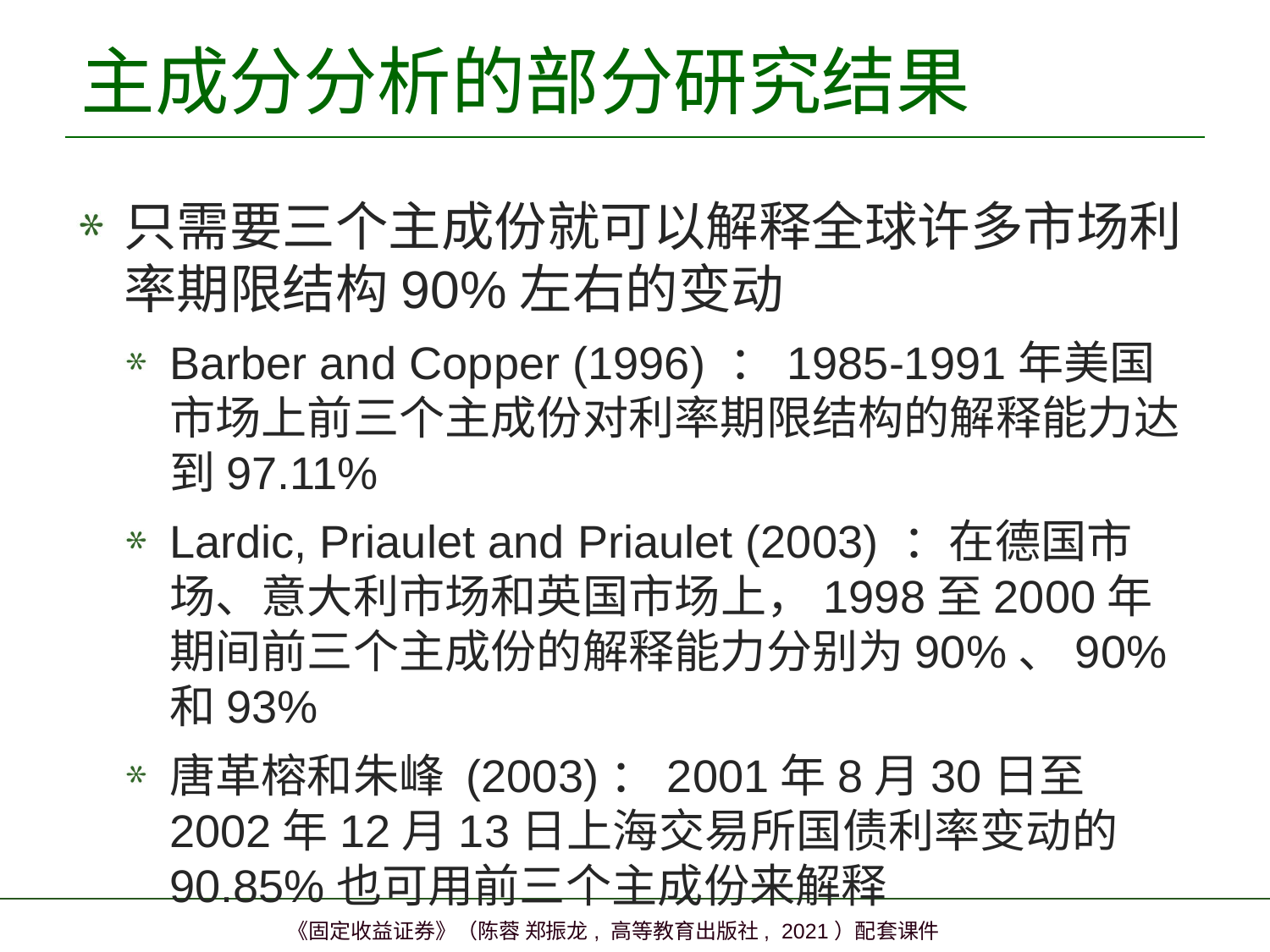

# 主成分分析的部分研究结果
只需要三个主成份就可以解释全球许多市场利率期限结构90%左右的变动
Barber and Copper (1996) ：1985-1991年美国市场上前三个主成份对利率期限结构的解释能力达到97.11%
Lardic, Priaulet and Priaulet (2003) ：在德国市场、意大利市场和英国市场上，1998至2000年期间前三个主成份的解释能力分别为90%、90%和93%
唐革榕和朱峰 (2003)：2001年8月30日至2002年12月13日上海交易所国债利率变动的90.85%也可用前三个主成份来解释